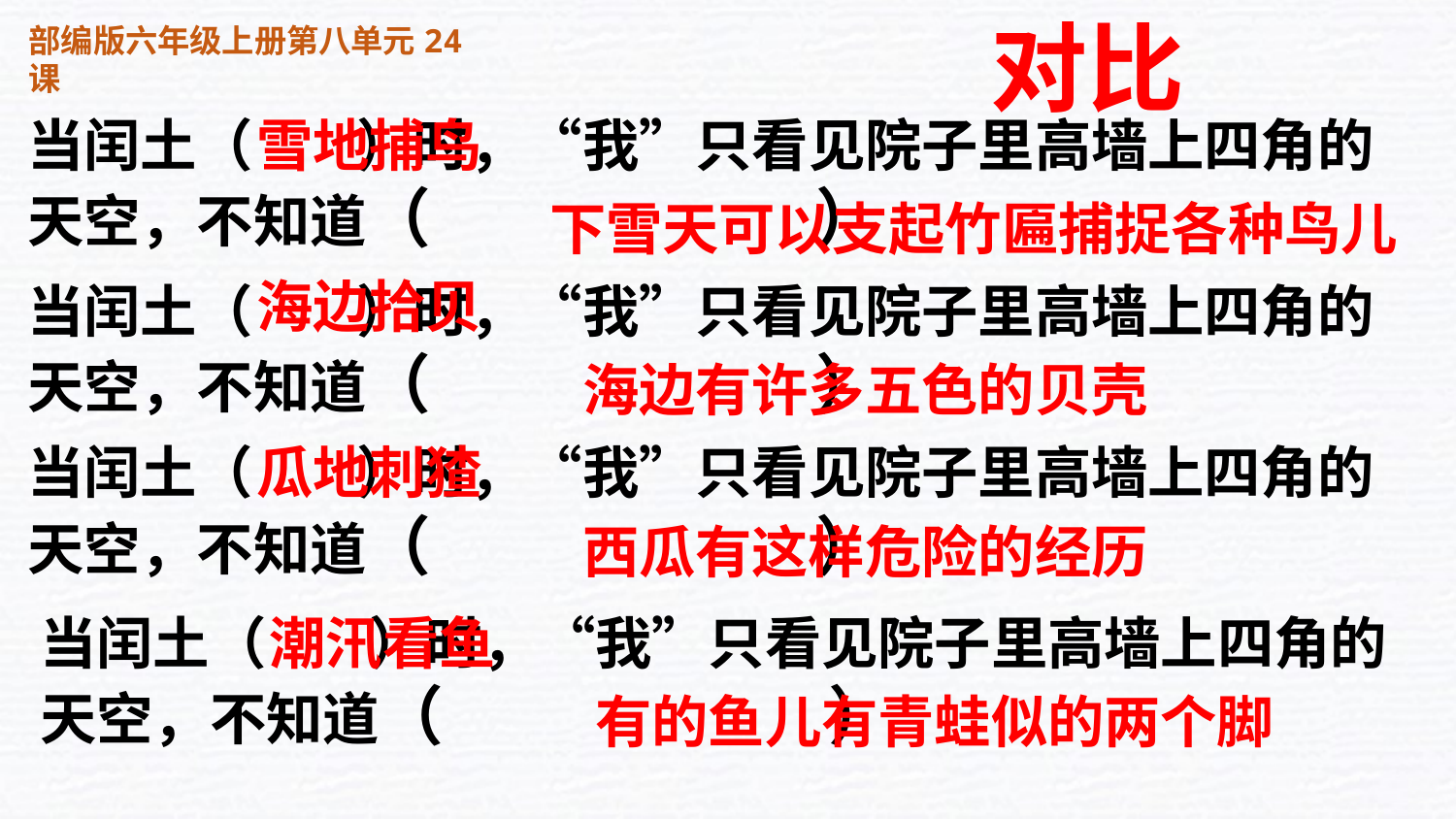

对比
当闰土（        ）时，“我”只看见院子里高墙上四角的天空，不知道（                          ）
雪地捕鸟
下雪天可以支起竹匾捕捉各种鸟儿
海边拾贝
当闰土（        ）时，“我”只看见院子里高墙上四角的天空，不知道（                          ）
海边有许多五色的贝壳
当闰土（        ）时，“我”只看见院子里高墙上四角的天空，不知道（                          ）
瓜地刺猹
西瓜有这样危险的经历
当闰土（        ）时，“我”只看见院子里高墙上四角的天空，不知道（                          ）
潮汛看鱼
有的鱼儿有青蛙似的两个脚